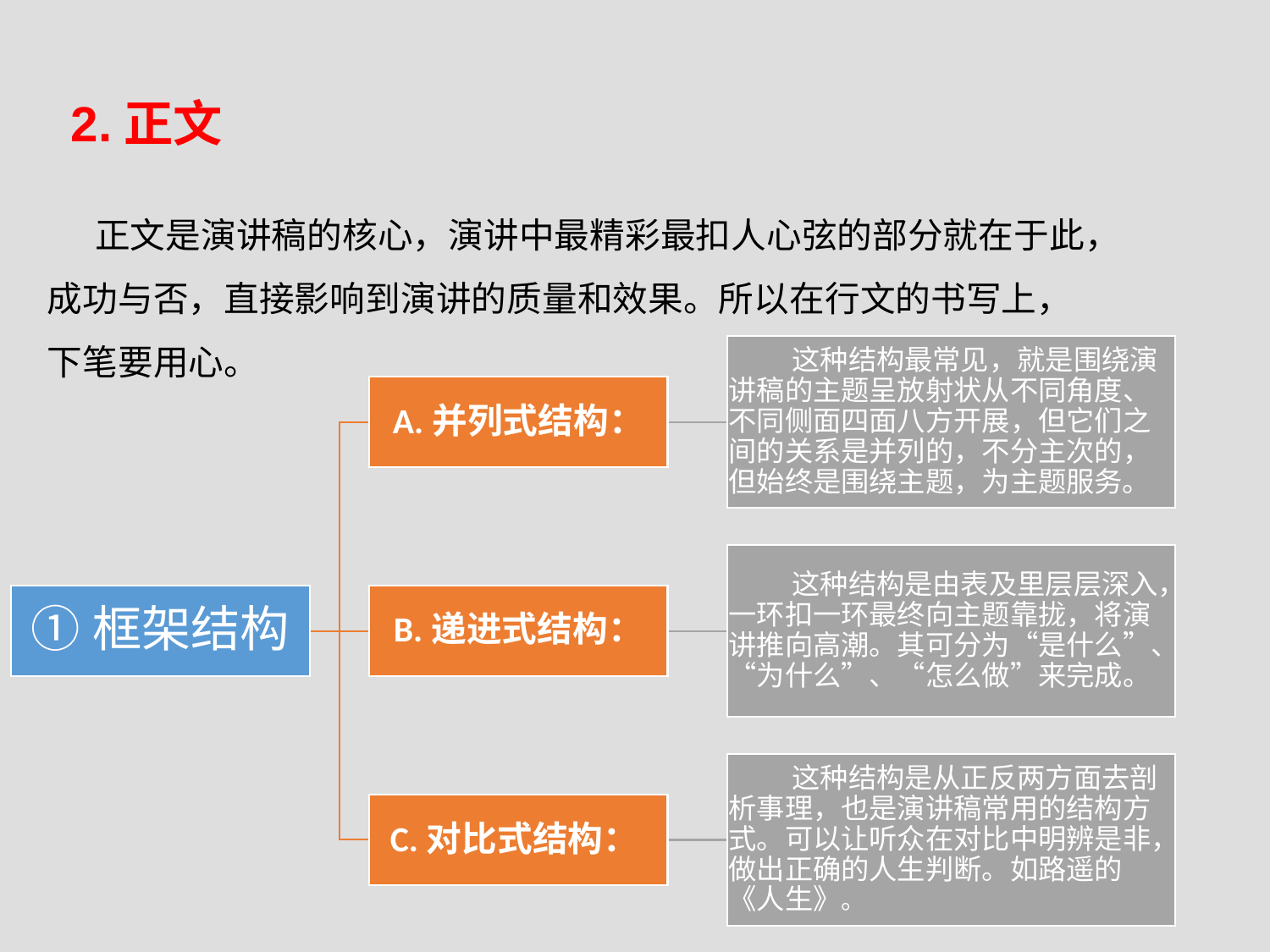

2.正文
正文是演讲稿的核心，演讲中最精彩最扣人心弦的部分就在于此，成功与否，直接影响到演讲的质量和效果。所以在行文的书写上，下笔要用心。
①框架结构
A.并列式结构：
这种结构最常见，就是围绕演讲稿的主题呈放射状从不同角度、不同侧面四面八方开展，但它们之间的关系是并列的，不分主次的，但始终是围绕主题，为主题服务。
B.递进式结构：
这种结构是由表及里层层深入，一环扣一环最终向主题靠拢，将演讲推向高潮。其可分为“是什么”、“为什么”、“怎么做”来完成。
C.对比式结构：
这种结构是从正反两方面去剖析事理，也是演讲稿常用的结构方式。可以让听众在对比中明辨是非，做出正确的人生判断。如路遥的《人生》。